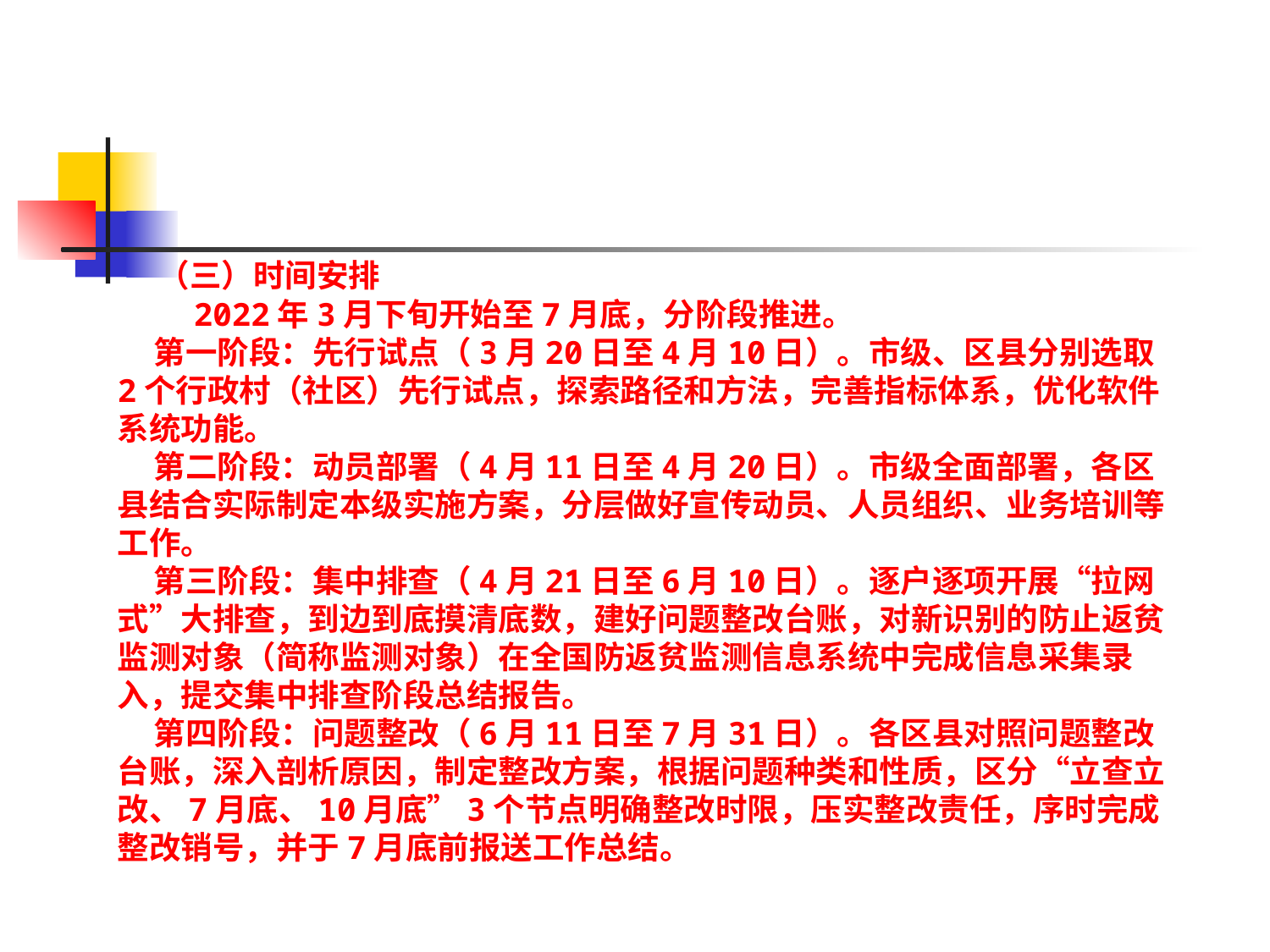

（三）时间安排
    2022年3月下旬开始至7月底，分阶段推进。
    第一阶段：先行试点（3月20日至4月10日）。市级、区县分别选取2个行政村（社区）先行试点，探索路径和方法，完善指标体系，优化软件系统功能。
    第二阶段：动员部署（4月11日至4月20日）。市级全面部署，各区县结合实际制定本级实施方案，分层做好宣传动员、人员组织、业务培训等工作。
    第三阶段：集中排查（4月21日至6月10日）。逐户逐项开展“拉网式”大排查，到边到底摸清底数，建好问题整改台账，对新识别的防止返贫监测对象（简称监测对象）在全国防返贫监测信息系统中完成信息采集录入，提交集中排查阶段总结报告。
    第四阶段：问题整改（6月11日至7月31日）。各区县对照问题整改台账，深入剖析原因，制定整改方案，根据问题种类和性质，区分“立查立改、7月底、10月底”3个节点明确整改时限，压实整改责任，序时完成整改销号，并于7月底前报送工作总结。